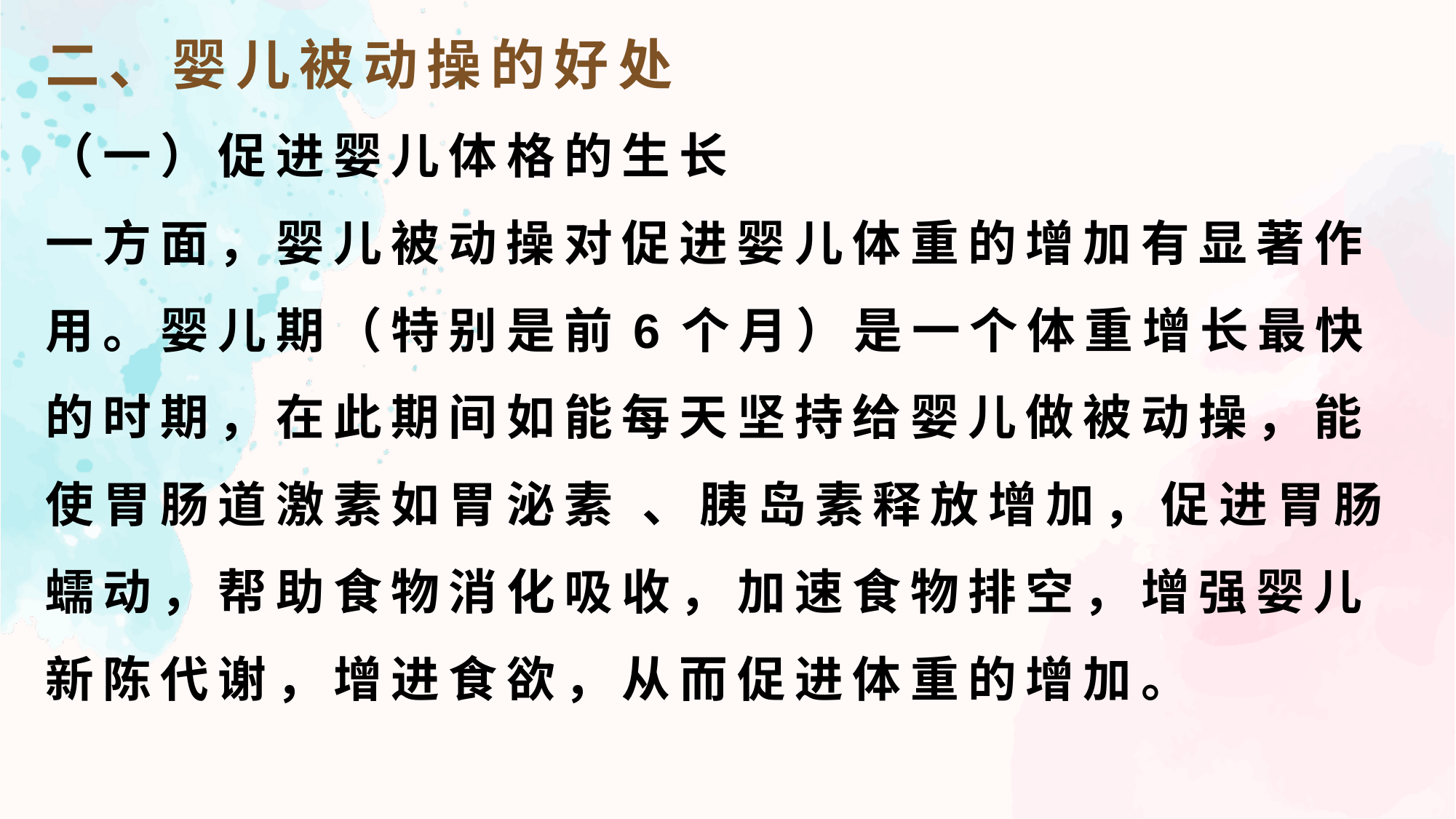

二、婴儿被动操的好处
（一）促进婴儿体格的生长
一方面，婴儿被动操对促进婴儿体重的增加有显著作用。婴儿期（特别是前6个月）是一个体重增长最快的时期，在此期间如能每天坚持给婴儿做被动操，能使胃肠道激素如胃泌素 、胰岛素释放增加，促进胃肠蠕动，帮助食物消化吸收，加速食物排空，增强婴儿新陈代谢，增进食欲，从而促进体重的增加。